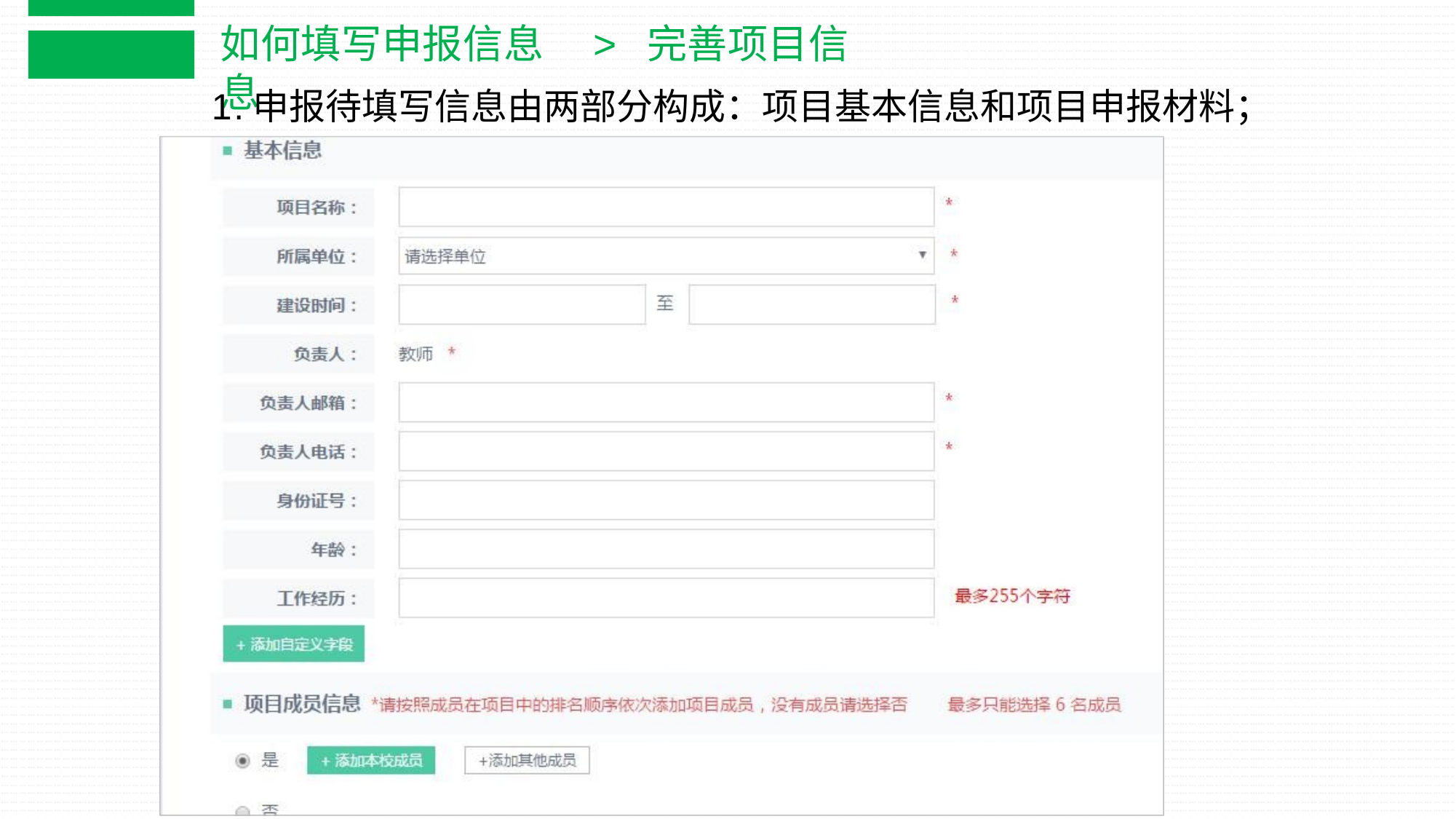

# 如何填写申报信息	>	完善项目信息

1.申报待填写信息由两部分构成：项目基本信息和项目申报材料；